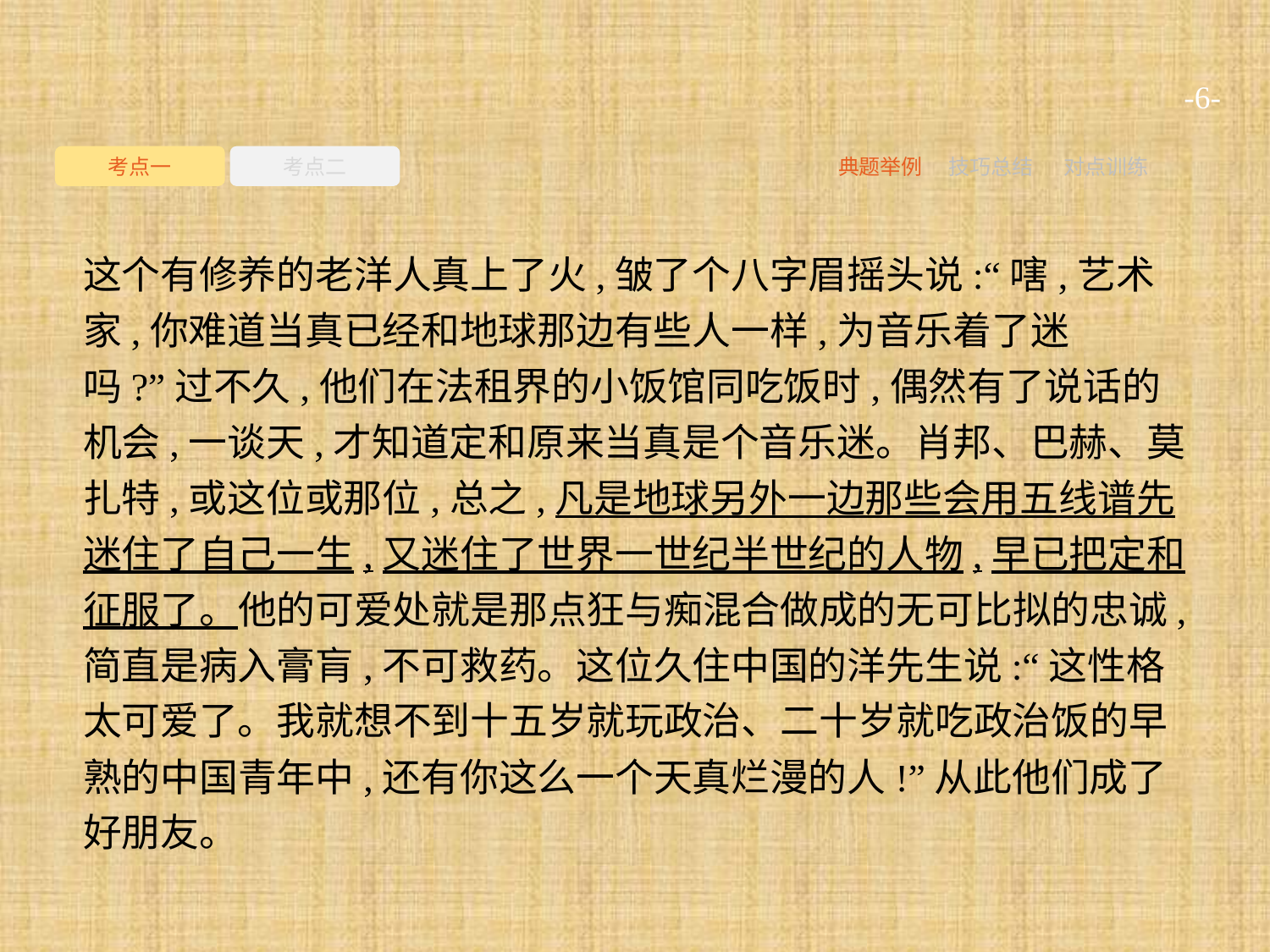

-6-
考点一
考点二
典题举例
技巧总结
对点训练
这个有修养的老洋人真上了火,皱了个八字眉摇头说:“嗐,艺术家,你难道当真已经和地球那边有些人一样,为音乐着了迷吗?”过不久,他们在法租界的小饭馆同吃饭时,偶然有了说话的机会,一谈天,才知道定和原来当真是个音乐迷。肖邦、巴赫、莫扎特,或这位或那位,总之,凡是地球另外一边那些会用五线谱先迷住了自己一生,又迷住了世界一世纪半世纪的人物,早已把定和征服了。他的可爱处就是那点狂与痴混合做成的无可比拟的忠诚,简直是病入膏肓,不可救药。这位久住中国的洋先生说:“这性格太可爱了。我就想不到十五岁就玩政治、二十岁就吃政治饭的早熟的中国青年中,还有你这么一个天真烂漫的人!”从此他们成了好朋友。